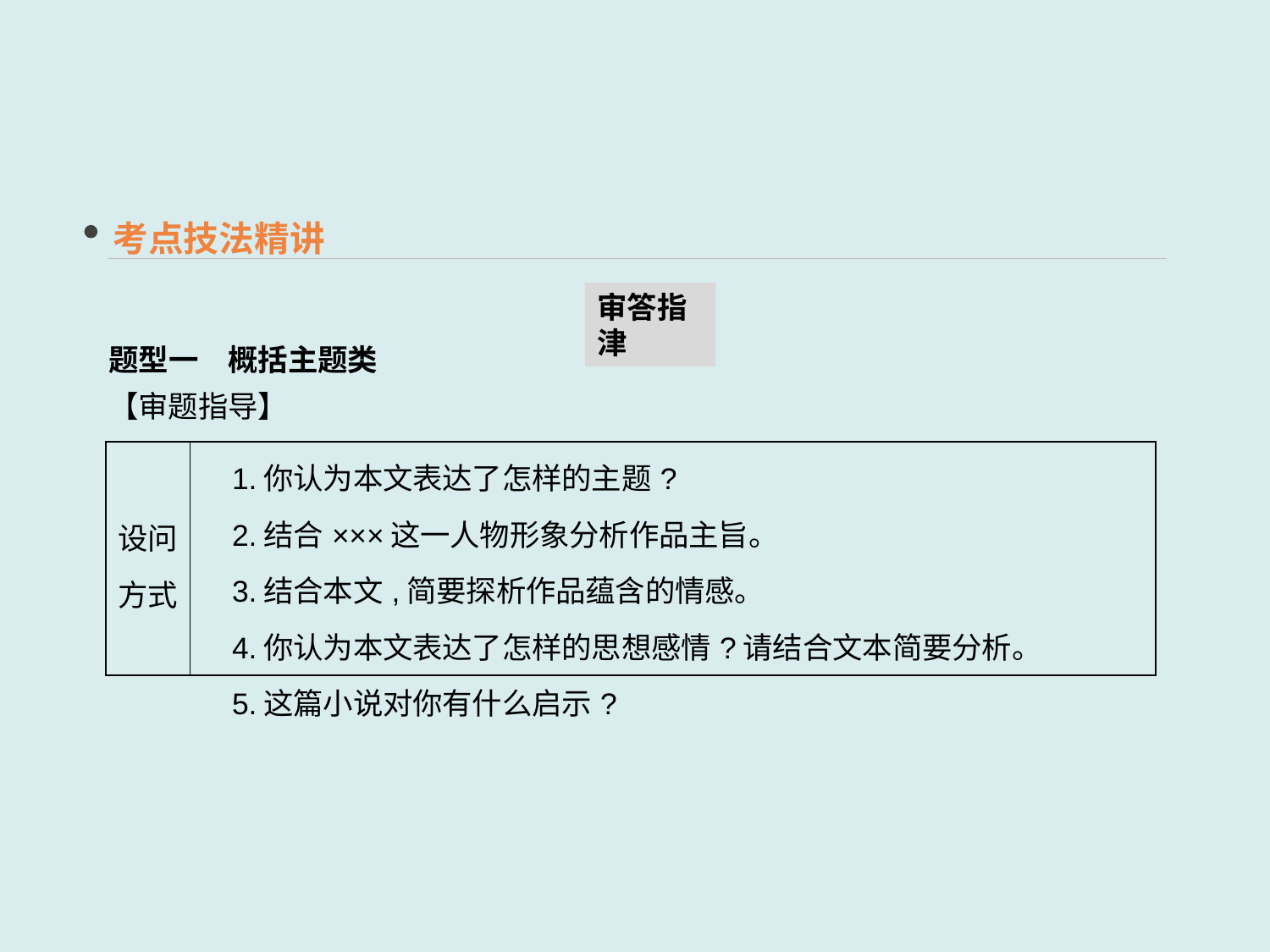

考点技法精讲

审答指津
题型一　概括主题类
【审题指导】
| 设问 方式 | 1.你认为本文表达了怎样的主题? 　2.结合×××这一人物形象分析作品主旨。 　3.结合本文,简要探析作品蕴含的情感。 　4.你认为本文表达了怎样的思想感情?请结合文本简要分析。 　5.这篇小说对你有什么启示? |
| --- | --- |
| 设问 方式 | 1. 这篇小说在×××、×××、×××等方面有鲜明特色,请选取一个方面,结合全文,陈述你的观点。 　2. 这篇小说在写法上有哪些突出特色?请选取几个方面简要分析。 　3. 本文在×××方面有什么特点?请结合文本进行探究。 　4. 文中写到了×××,这样写对表现小说内容有何作用? |
| --- | --- |
| 辨别 标志 | 题干中有“手法”“特色”“艺术技巧”等关键词 |
| 审题 要点 | 1. 抓住题目中“手法”“效果”“技巧”“安排”等关键词,明确题型,找到探究方向。 　2. 准确区分手法技巧的类别,明确探究点 |